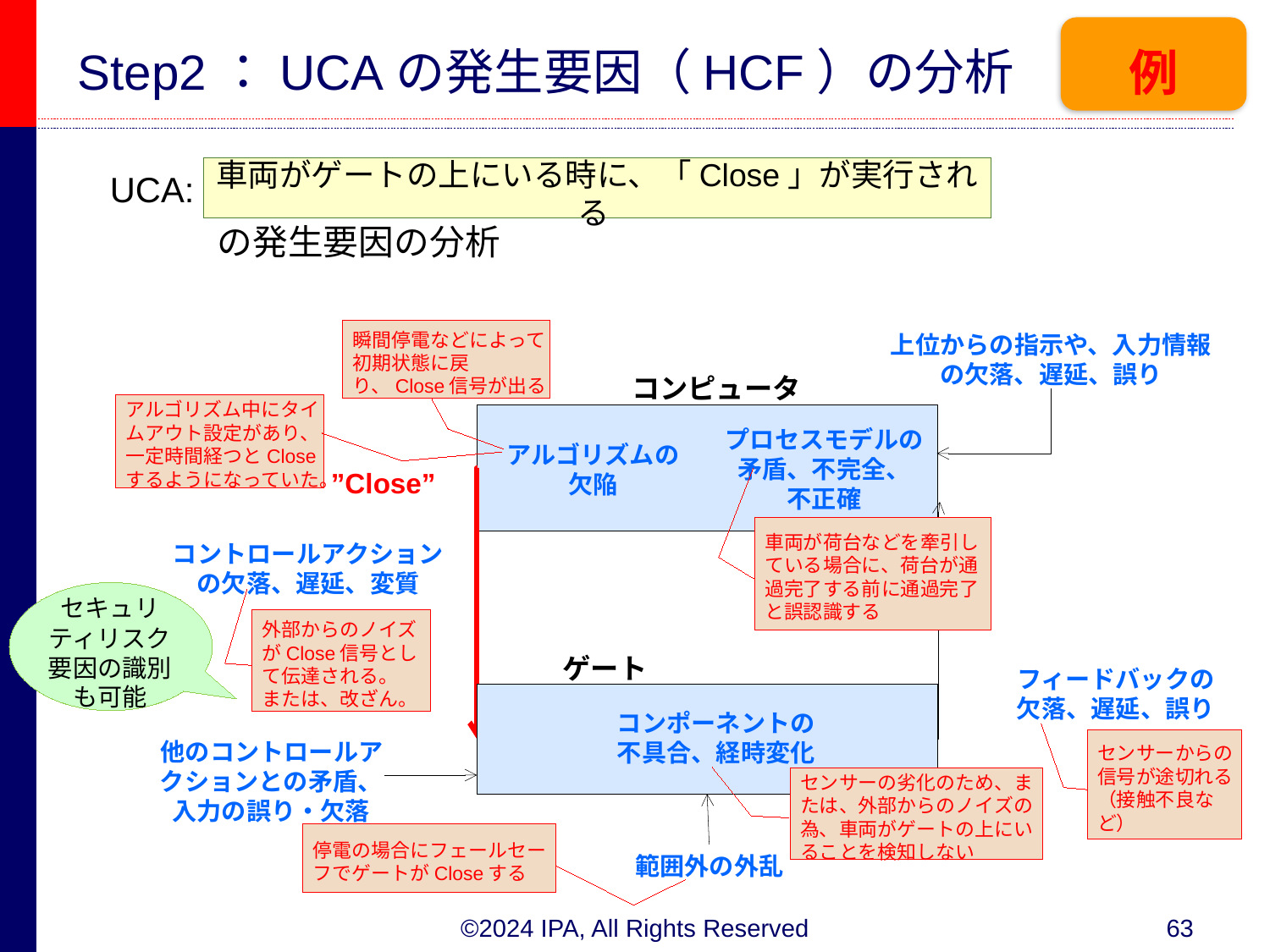

# Step2：UCAの発生要因（HCF）の分析
例
車両がゲートの上にいる時に、「Close」が実行される
UCA:
の発生要因の分析
瞬間停電などによって初期状態に戻り、Close信号が出る
上位からの指示や、入力情報の欠落、遅延、誤り
コンピュータ
アルゴリズム中にタイムアウト設定があり、一定時間経つとCloseするようになっていた。

プロセスモデルの矛盾、不完全、
不正確
アルゴリズムの欠陥
”Close”
車両が荷台などを牽引している場合に、荷台が通過完了する前に通過完了と誤認識する
コントロールアクションの欠落、遅延、変質

セキュリティリスク要因の識別も可能
外部からのノイズがClose信号として伝達される。
または、改ざん。
ゲート
フィードバックの
欠落、遅延、誤り

コンポーネントの不具合、経時変化
センサーからの信号が途切れる（接触不良など）
他のコントロールアクションとの矛盾、入力の誤り・欠落
センサーの劣化のため、または、外部からのノイズの為、車両がゲートの上にいることを検知しない
停電の場合にフェールセーフでゲートがCloseする
範囲外の外乱
©2024 IPA, All Rights Reserved
63